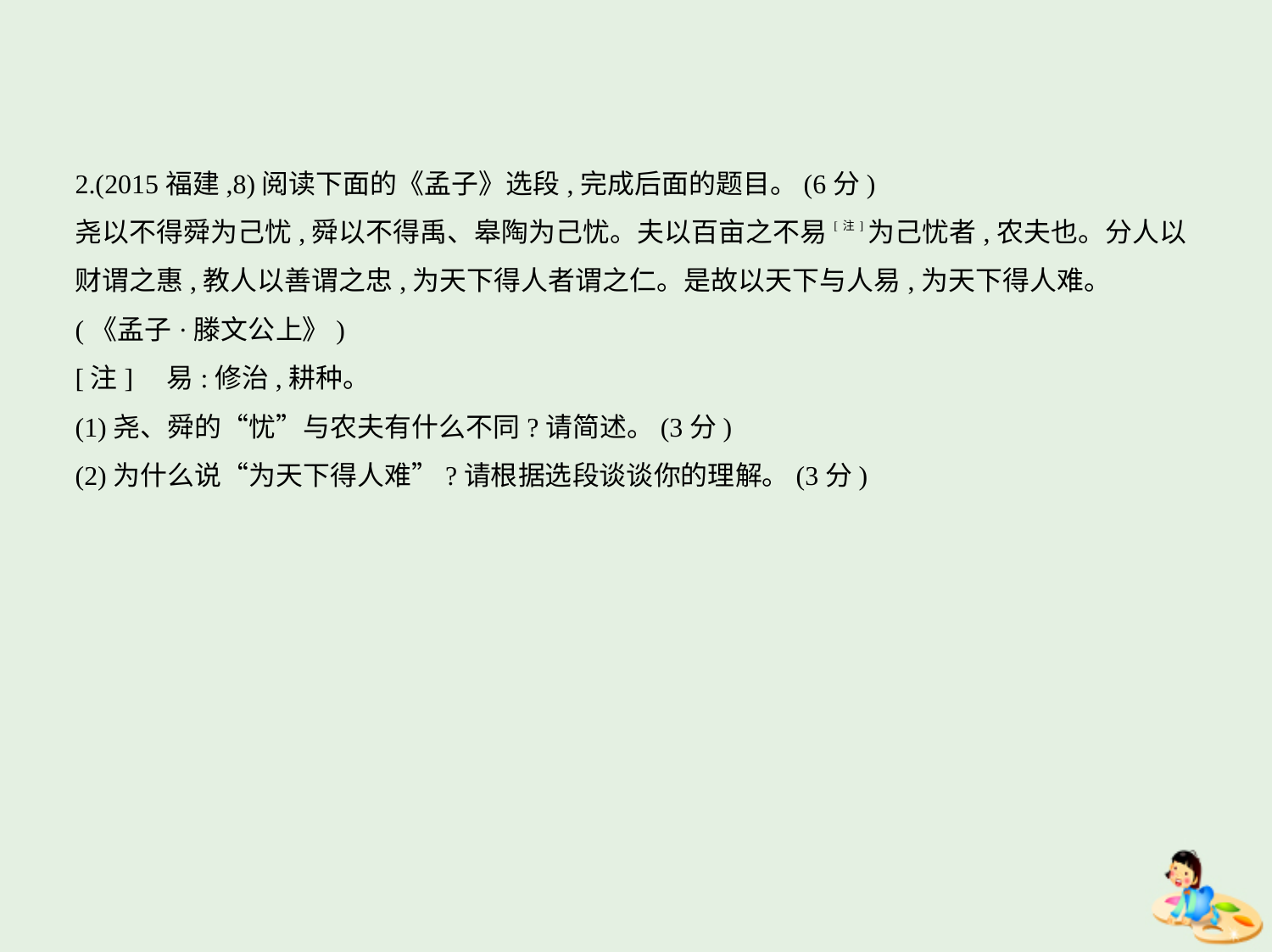

2.(2015福建,8)阅读下面的《孟子》选段,完成后面的题目。(6分)
尧以不得舜为己忧,舜以不得禹、皋陶为己忧。夫以百亩之不易[注]为己忧者,农夫也。分人以
财谓之惠,教人以善谓之忠,为天下得人者谓之仁。是故以天下与人易,为天下得人难。
(《孟子·滕文公上》)
[注]    易:修治,耕种。
(1)尧、舜的“忧”与农夫有什么不同?请简述。(3分)
(2)为什么说“为天下得人难”?请根据选段谈谈你的理解。(3分)